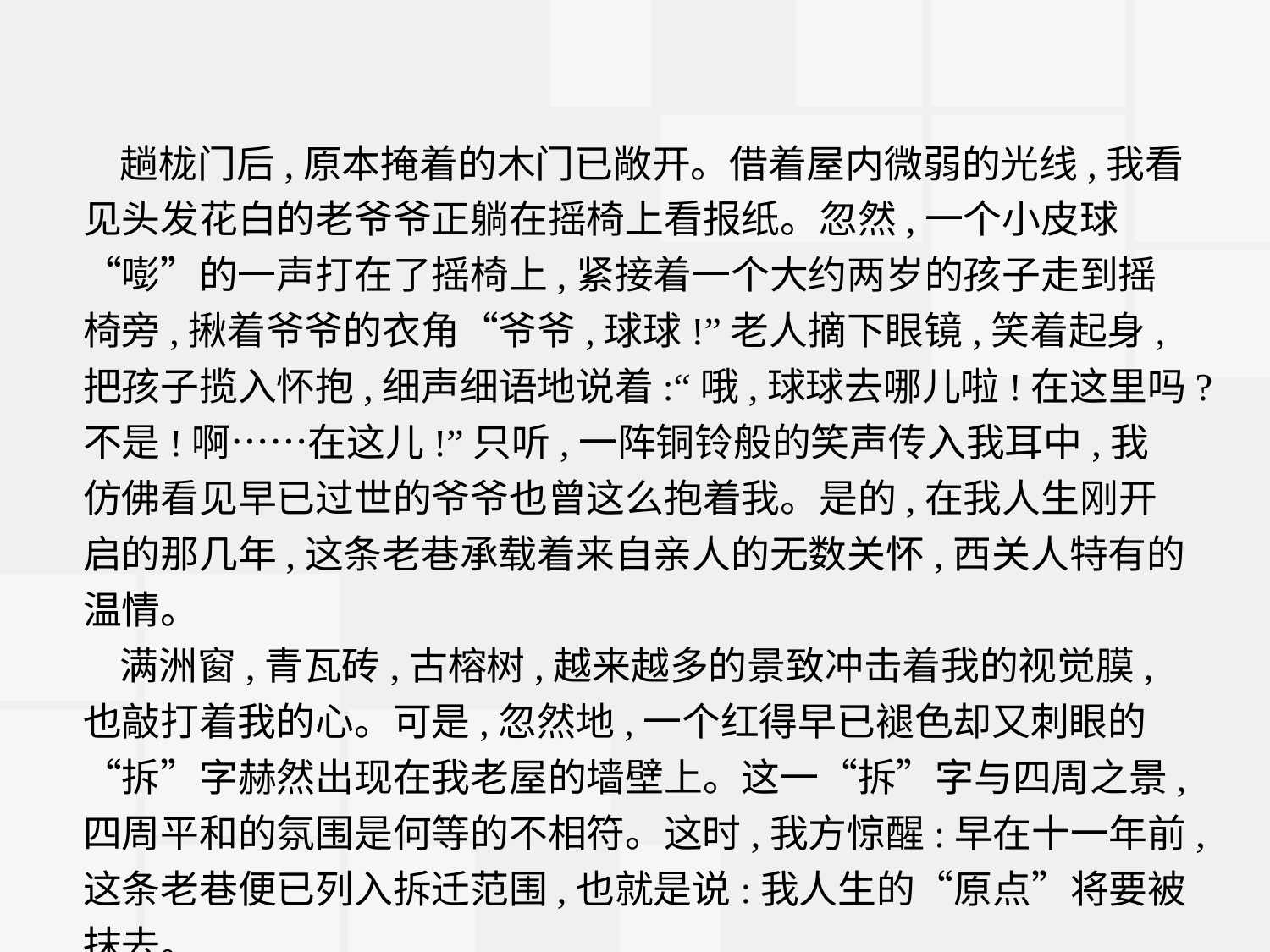

趟栊门后,原本掩着的木门已敞开。借着屋内微弱的光线,我看见头发花白的老爷爷正躺在摇椅上看报纸。忽然,一个小皮球“嘭”的一声打在了摇椅上,紧接着一个大约两岁的孩子走到摇椅旁,揪着爷爷的衣角“爷爷,球球!”老人摘下眼镜,笑着起身,把孩子揽入怀抱,细声细语地说着:“哦,球球去哪儿啦!在这里吗?不是!啊……在这儿!”只听,一阵铜铃般的笑声传入我耳中,我仿佛看见早已过世的爷爷也曾这么抱着我。是的,在我人生刚开启的那几年,这条老巷承载着来自亲人的无数关怀,西关人特有的温情。
满洲窗,青瓦砖,古榕树,越来越多的景致冲击着我的视觉膜,也敲打着我的心。可是,忽然地,一个红得早已褪色却又刺眼的“拆”字赫然出现在我老屋的墙壁上。这一“拆”字与四周之景,四周平和的氛围是何等的不相符。这时,我方惊醒:早在十一年前,这条老巷便已列入拆迁范围,也就是说:我人生的“原点”将要被抹去。